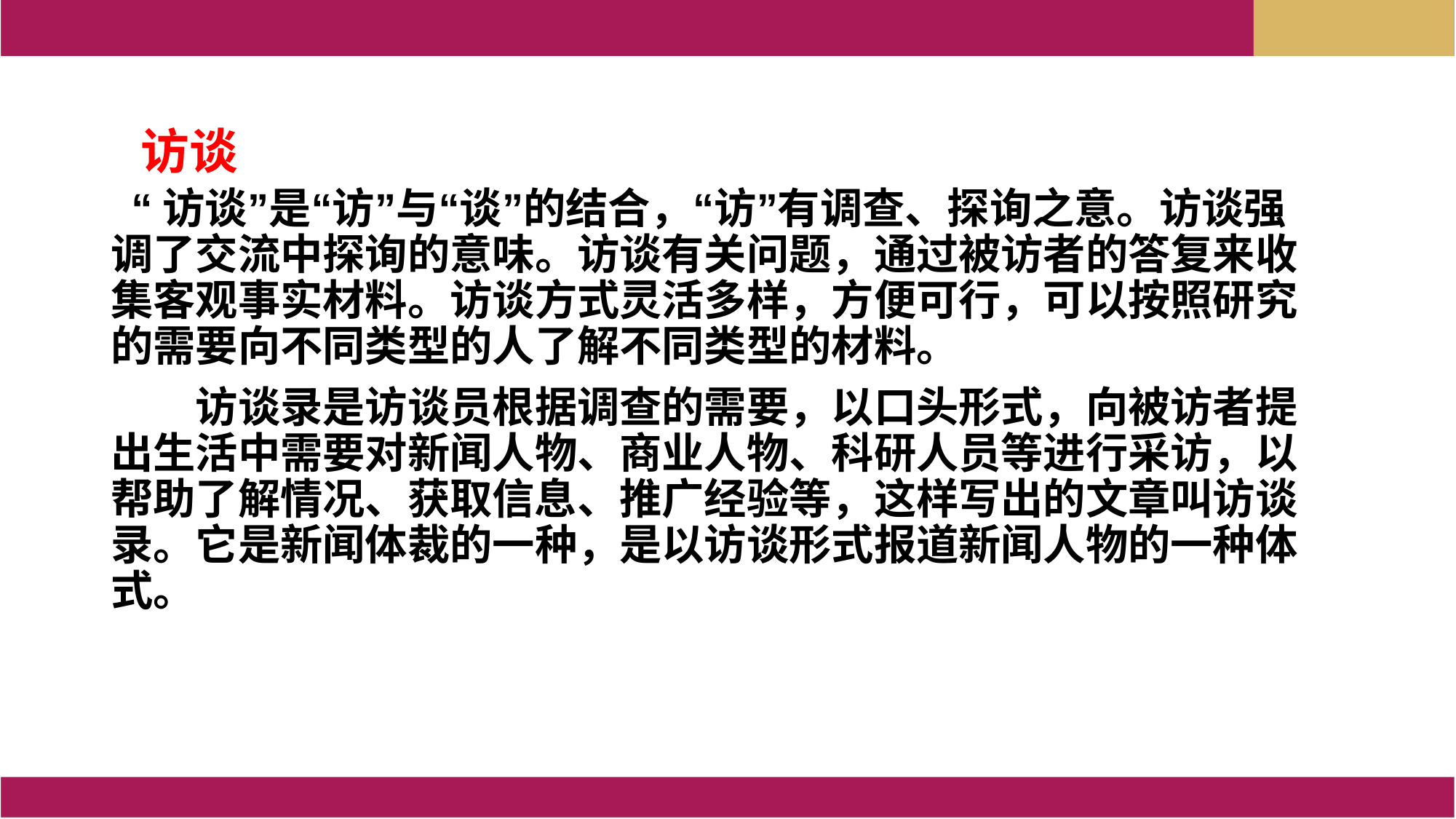

访谈
  “访谈”是“访”与“谈”的结合，“访”有调查、探询之意。访谈强调了交流中探询的意味。访谈有关问题，通过被访者的答复来收集客观事实材料。访谈方式灵活多样，方便可行，可以按照研究的需要向不同类型的人了解不同类型的材料。
　　访谈录是访谈员根据调查的需要，以口头形式，向被访者提出生活中需要对新闻人物、商业人物、科研人员等进行采访，以帮助了解情况、获取信息、推广经验等，这样写出的文章叫访谈录。它是新闻体裁的一种，是以访谈形式报道新闻人物的一种体式。